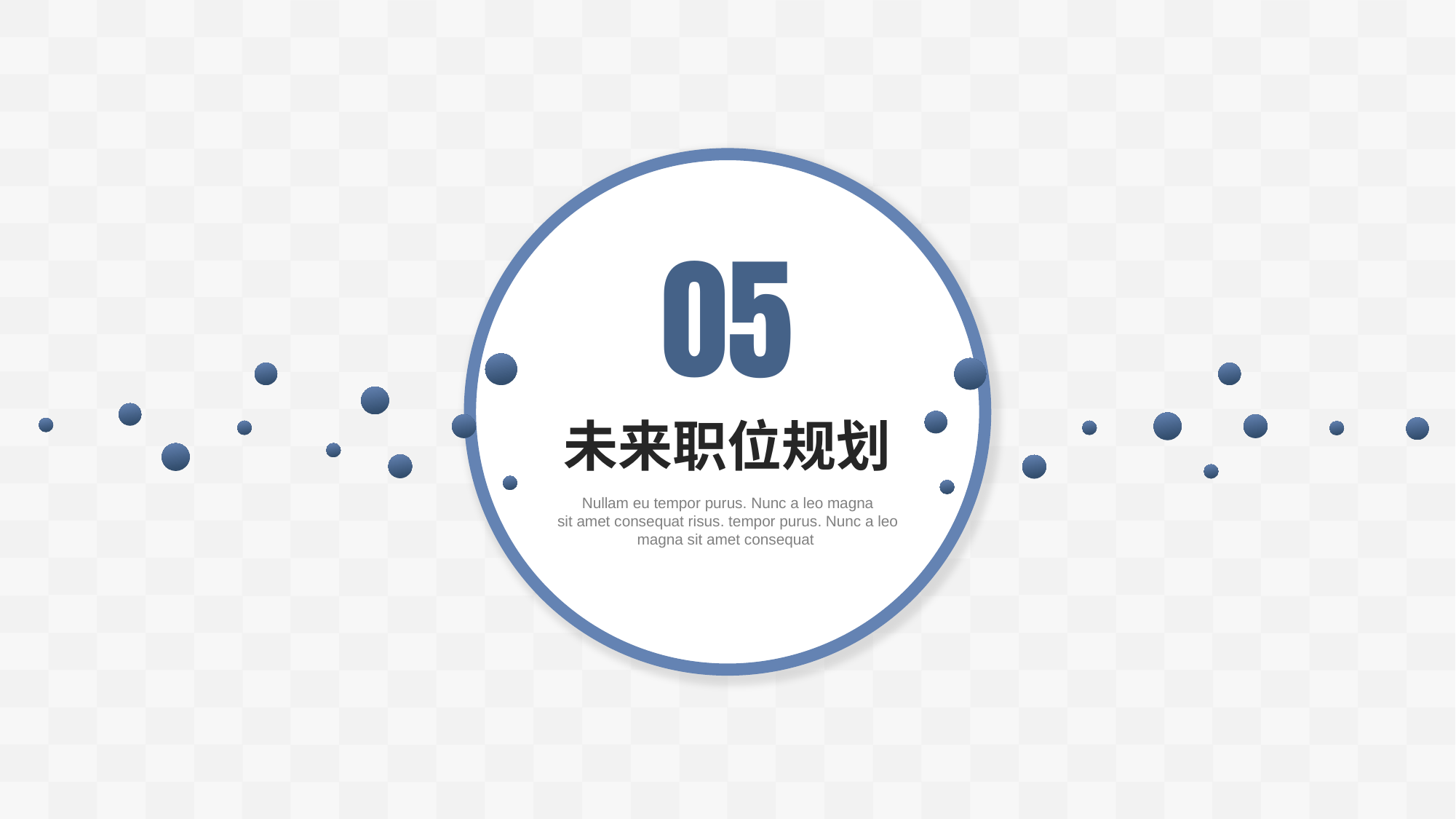

05

未来职位规划

Nullam eu tempor purus. Nunc a leo magna
sit amet consequat risus. tempor purus. Nunc a leo magna sit amet consequat